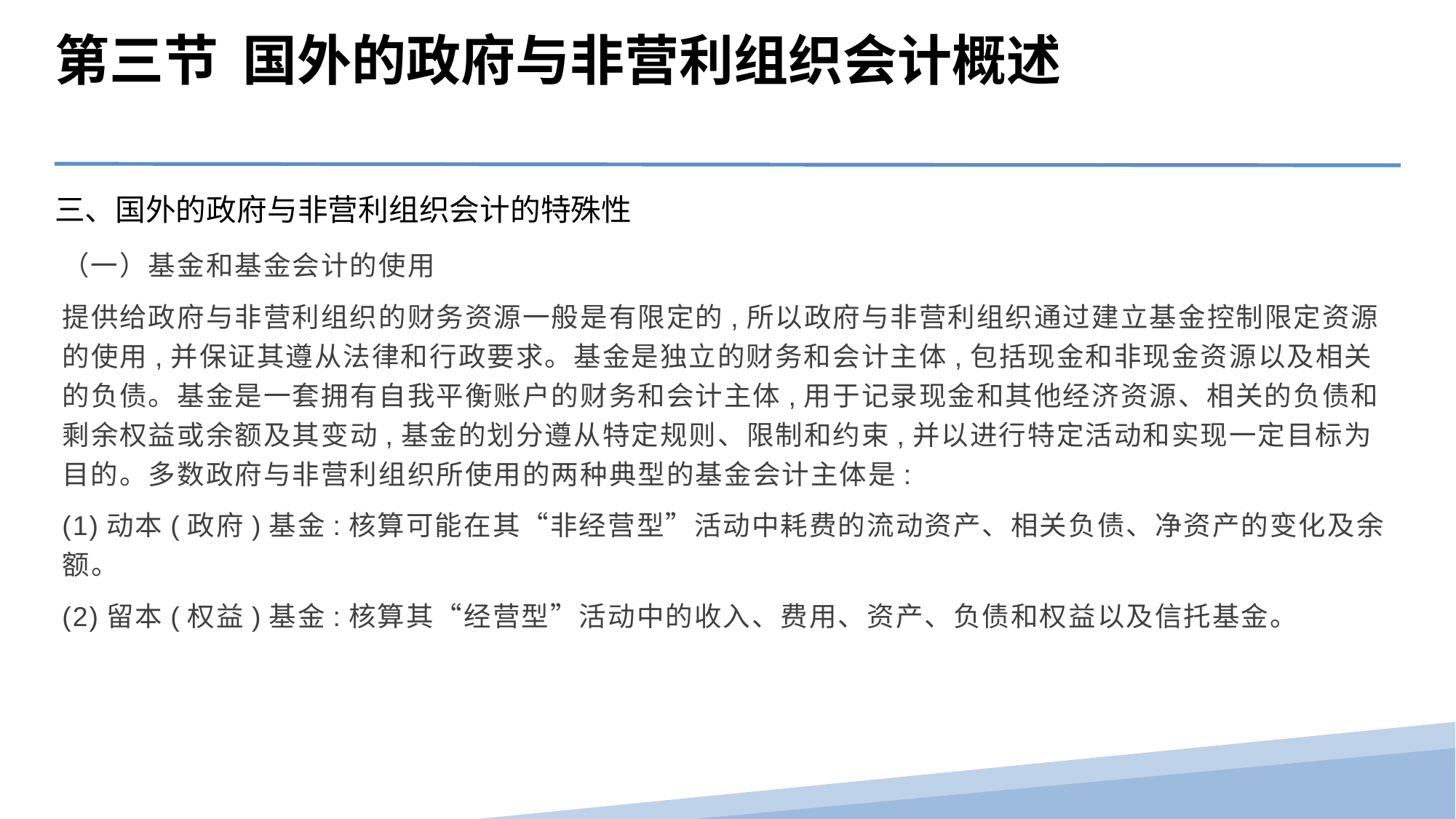

第三节  国外的政府与非营利组织会计概述
三、国外的政府与非营利组织会计的特殊性
（一）基金和基金会计的使用
提供给政府与非营利组织的财务资源一般是有限定的,所以政府与非营利组织通过建立基金控制限定资源的使用,并保证其遵从法律和行政要求。基金是独立的财务和会计主体,包括现金和非现金资源以及相关的负债。基金是一套拥有自我平衡账户的财务和会计主体,用于记录现金和其他经济资源、相关的负债和剩余权益或余额及其变动,基金的划分遵从特定规则、限制和约束,并以进行特定活动和实现一定目标为目的。多数政府与非营利组织所使用的两种典型的基金会计主体是:
(1)动本(政府)基金:核算可能在其“非经营型”活动中耗费的流动资产、相关负债、净资产的变化及余额。
(2)留本(权益)基金:核算其“经营型”活动中的收入、费用、资产、负债和权益以及信托基金。